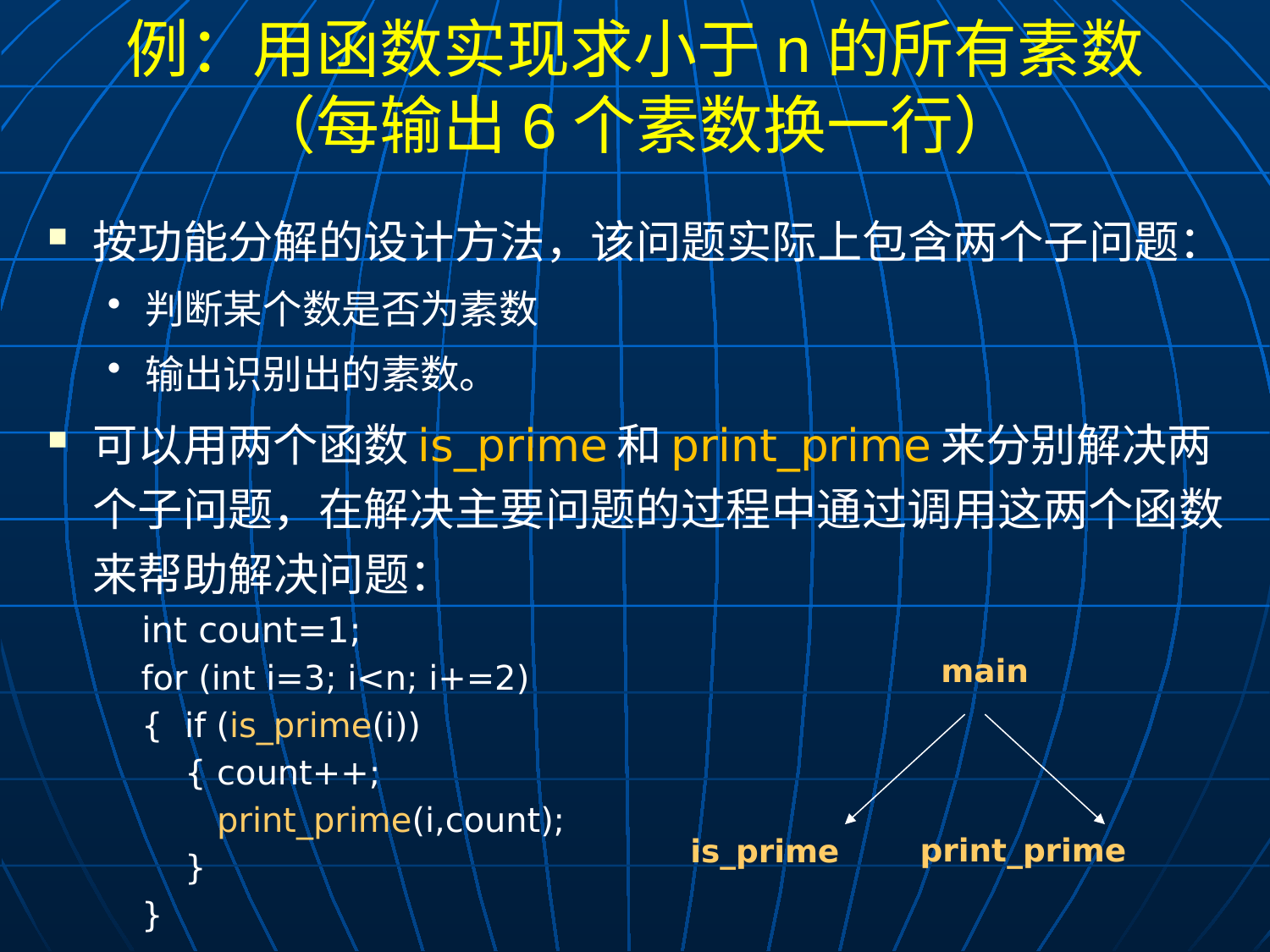

# 例：用函数实现求小于n的所有素数 （每输出6个素数换一行）
按功能分解的设计方法，该问题实际上包含两个子问题：
判断某个数是否为素数
输出识别出的素数。
可以用两个函数is_prime和print_prime来分别解决两个子问题，在解决主要问题的过程中通过调用这两个函数来帮助解决问题：
	int count=1;
     for (int i=3; i<n; i+=2)
	{  if (is_prime(i))
 		    { count++;
		       print_prime(i,count);
	    }
	}
main

print_prime
is_prime